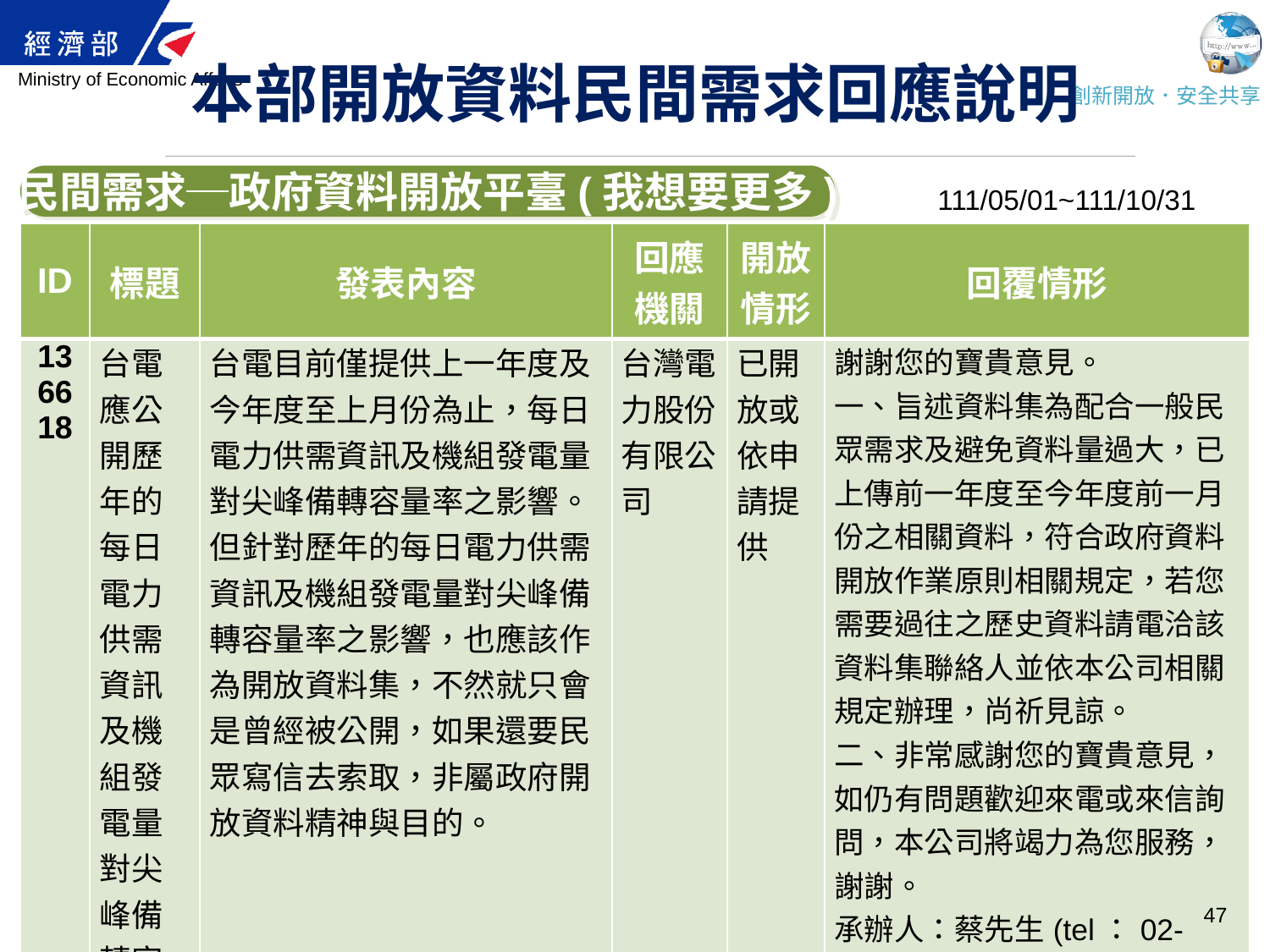

# 本部開放資料民間需求回應說明
民間需求─政府資料開放平臺(我想要更多)
111/05/01~111/10/31
| ID | 標題 | 發表內容 | 回應 機關 | 開放 情形 | 回覆情形 |
| --- | --- | --- | --- | --- | --- |
| 136618 | 台電應公開歷年的每日電力供需資訊及機組發電量對尖峰備轉容量率 | 台電目前僅提供上一年度及今年度至上月份為止，每日電力供需資訊及機組發電量對尖峰備轉容量率之影響。但針對歷年的每日電力供需資訊及機組發電量對尖峰備轉容量率之影響，也應該作為開放資料集，不然就只會是曾經被公開，如果還要民眾寫信去索取，非屬政府開放資料精神與目的。 | 台灣電力股份有限公司 | 已開放或依申請提供 | 謝謝您的寶貴意見。 一、旨述資料集為配合一般民眾需求及避免資料量過大，已上傳前一年度至今年度前一月份之相關資料，符合政府資料開放作業原則相關規定，若您需要過往之歷史資料請電洽該資料集聯絡人並依本公司相關規定辦理，尚祈見諒。 二、非常感謝您的寶貴意見，如仍有問題歡迎來電或來信詢問，本公司將竭力為您服務，謝謝。 承辦人：蔡先生(tel：02-23666639/email：u027211@taipower.com.tw) 台灣電力公司　敬復 |
47